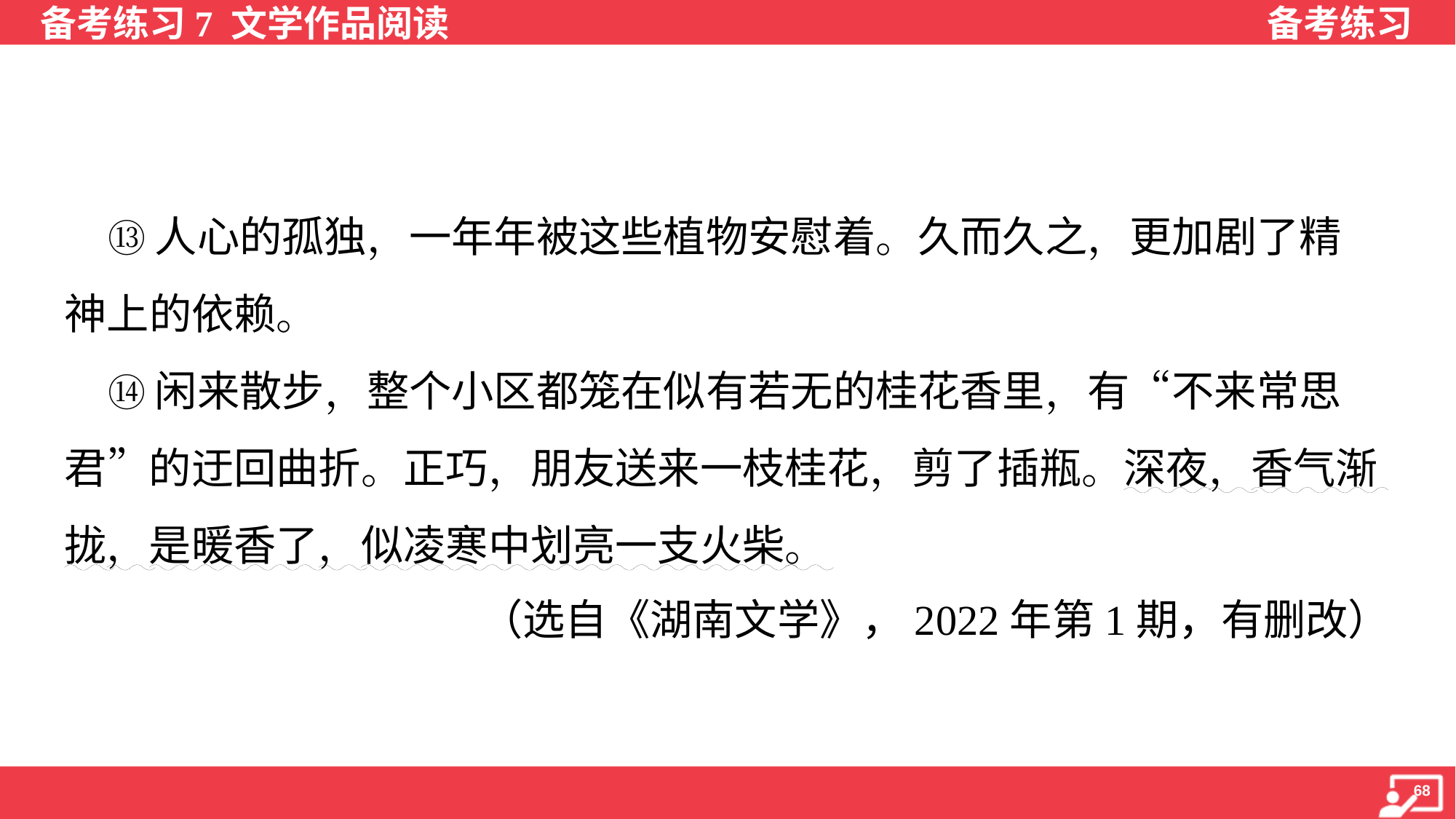

⑬人心的孤独，一年年被这些植物安慰着。久而久之，更加剧了精
神上的依赖。
    ⑭闲来散步，整个小区都笼在似有若无的桂花香里，有“不来常思
君”的迂回曲折。正巧，朋友送来一枝桂花，剪了插瓶。深夜，香气渐
拢，是暖香了，似凌寒中划亮一支火柴。
（选自《湖南文学》，2022年第1期，有删改）